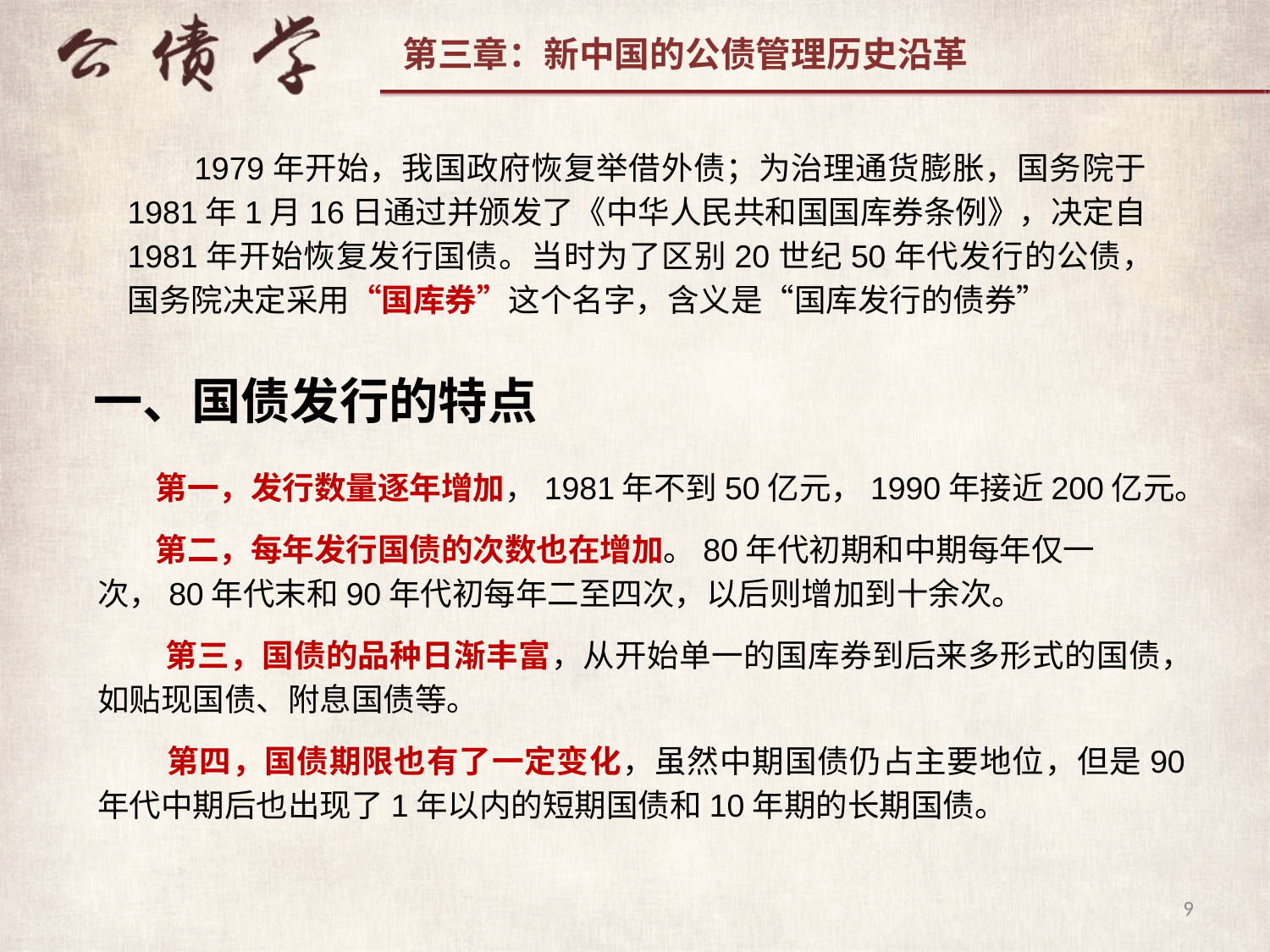

1979年开始，我国政府恢复举借外债；为治理通货膨胀，国务院于1981年1月16日通过并颁发了《中华人民共和国国库券条例》，决定自1981年开始恢复发行国债。当时为了区别20世纪50年代发行的公债，国务院决定采用“国库券”这个名字，含义是“国库发行的债券”
一、国债发行的特点
       第一，发行数量逐年增加，1981年不到50亿元，1990年接近200亿元。
       第二，每年发行国债的次数也在增加。80年代初期和中期每年仅一次，80年代末和90年代初每年二至四次，以后则增加到十余次。
   第三，国债的品种日渐丰富，从开始单一的国库券到后来多形式的国债，如贴现国债、附息国债等。
   第四，国债期限也有了一定变化，虽然中期国债仍占主要地位，但是90年代中期后也出现了1年以内的短期国债和10年期的长期国债。
9